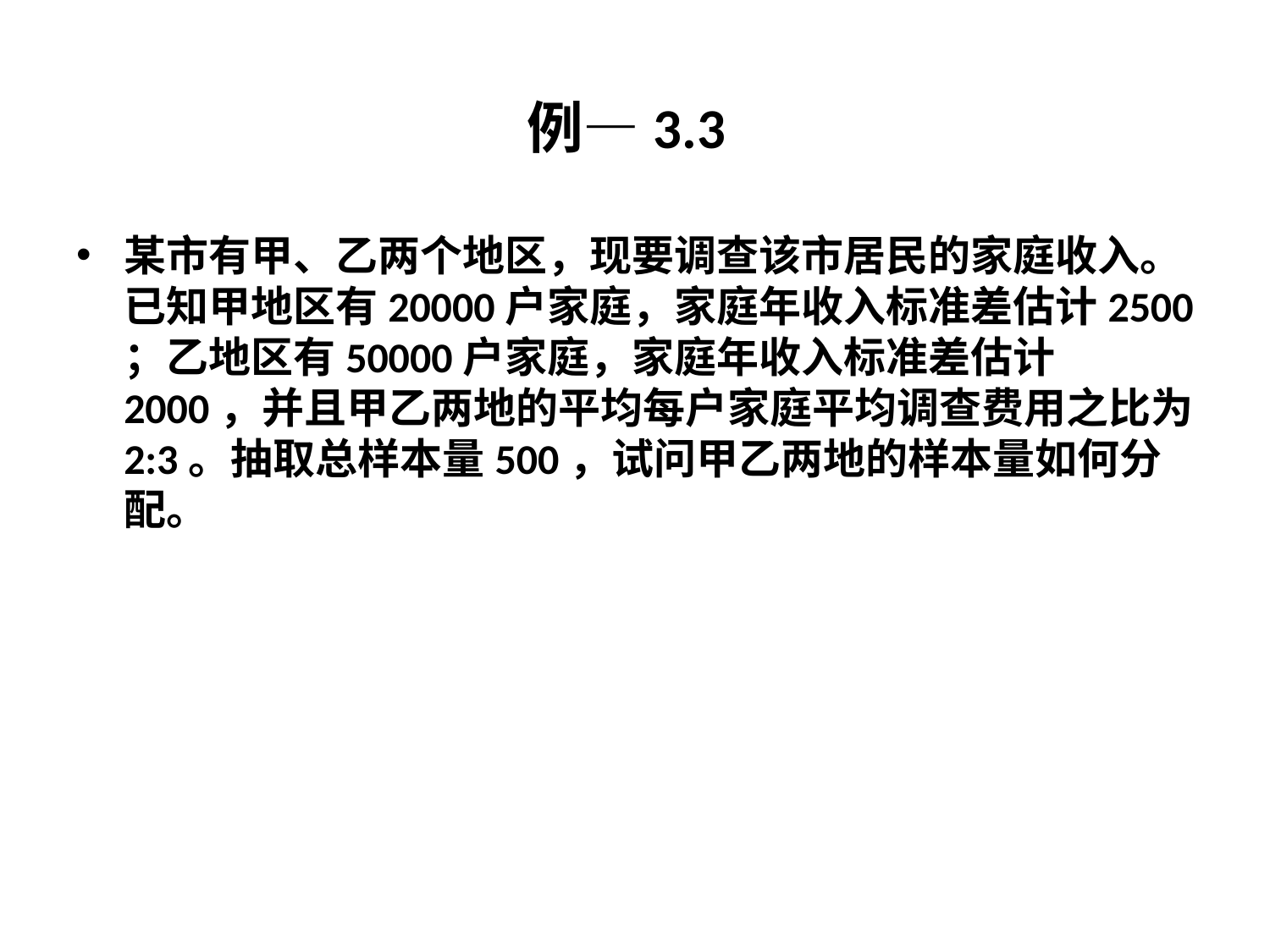

# 例—3.3
某市有甲、乙两个地区，现要调查该市居民的家庭收入。已知甲地区有20000户家庭，家庭年收入标准差估计2500 ；乙地区有50000户家庭，家庭年收入标准差估计2000，并且甲乙两地的平均每户家庭平均调查费用之比为2:3。抽取总样本量500，试问甲乙两地的样本量如何分配。